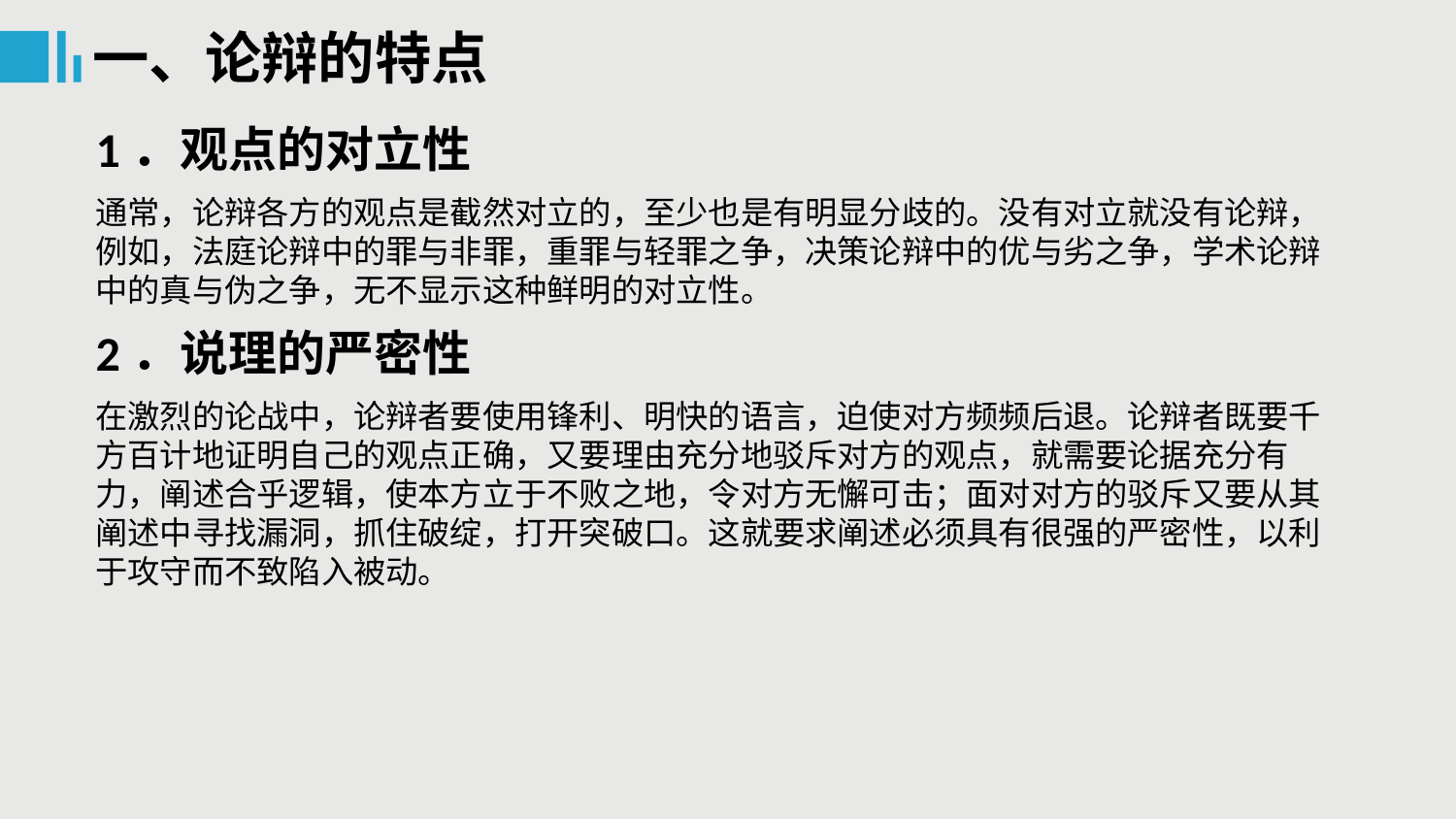

一、论辩的特点

1．观点的对立性
通常，论辩各方的观点是截然对立的，至少也是有明显分歧的。没有对立就没有论辩，例如，法庭论辩中的罪与非罪，重罪与轻罪之争，决策论辩中的优与劣之争，学术论辩中的真与伪之争，无不显示这种鲜明的对立性。
2．说理的严密性
在激烈的论战中，论辩者要使用锋利、明快的语言，迫使对方频频后退。论辩者既要千方百计地证明自己的观点正确，又要理由充分地驳斥对方的观点，就需要论据充分有力，阐述合乎逻辑，使本方立于不败之地，令对方无懈可击；面对对方的驳斥又要从其阐述中寻找漏洞，抓住破绽，打开突破口。这就要求阐述必须具有很强的严密性，以利于攻守而不致陷入被动。